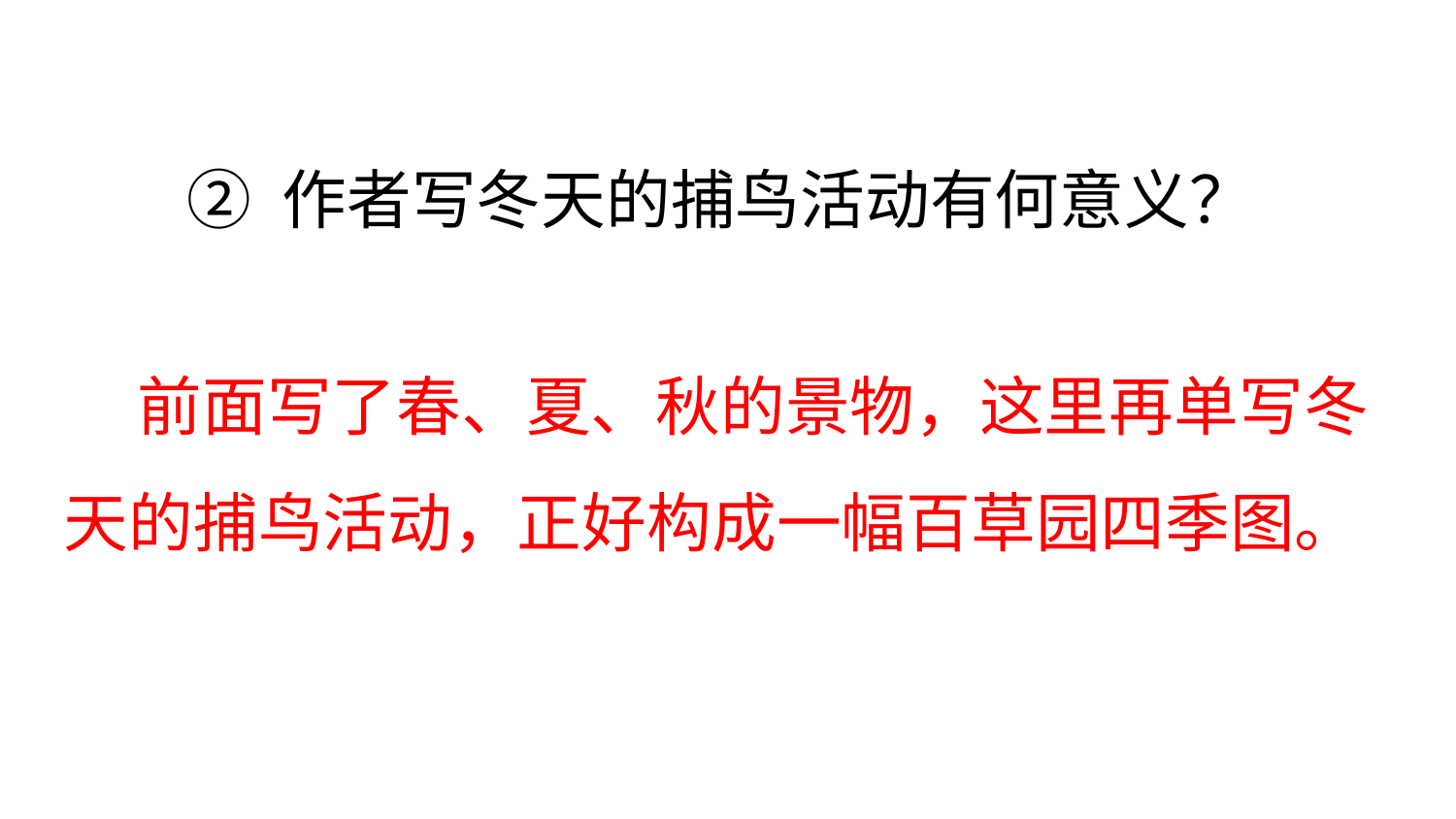

② 作者写冬天的捕鸟活动有何意义？
    前面写了春、夏、秋的景物，这里再单写冬天的捕鸟活动，正好构成一幅百草园四季图。